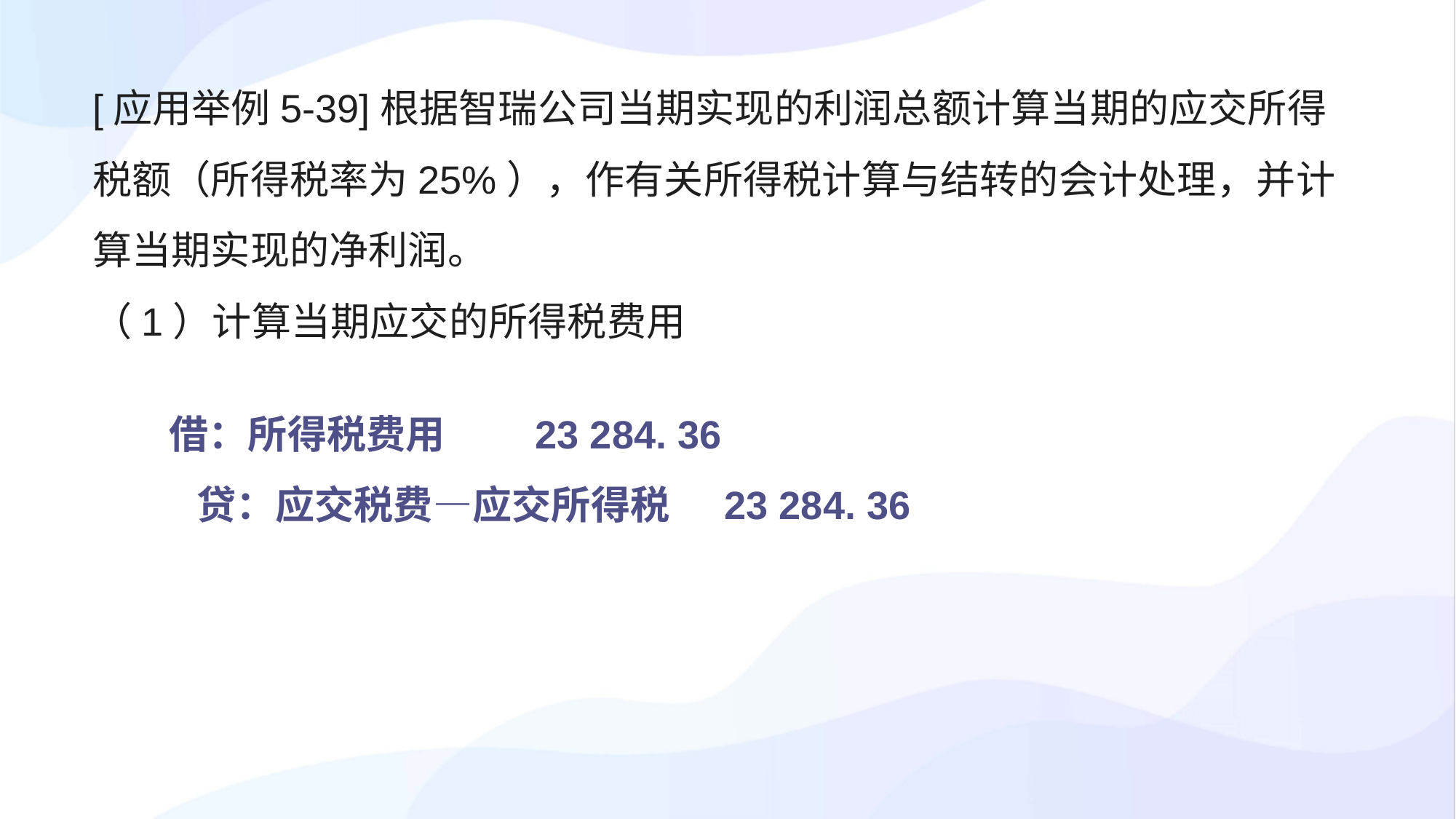

[应用举例5-39]根据智瑞公司当期实现的利润总额计算当期的应交所得税额（所得税率为25%），作有关所得税计算与结转的会计处理，并计算当期实现的净利润。
（1）计算当期应交的所得税费用
借：所得税费用         23 284. 36
  贷：应交税费—应交所得税     23 284. 36